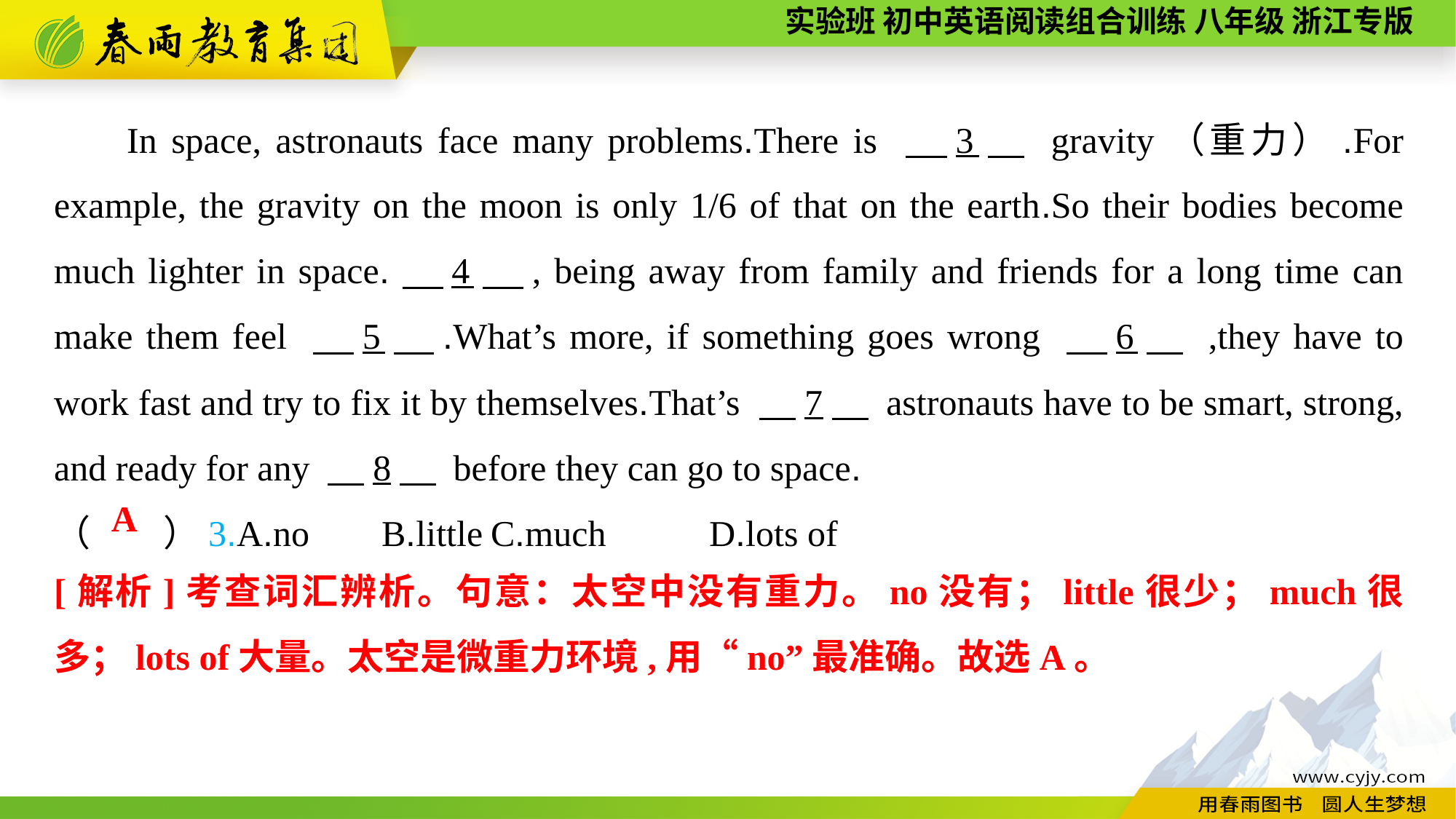

In space, astronauts face many problems.There is 　3　 gravity（重力）.For example, the gravity on the moon is only 1/6 of that on the earth.So their bodies become much lighter in space.　4　, being away from family and friends for a long time can make them feel 　5　.What’s more, if something goes wrong 　6　 ,they have to work fast and try to fix it by themselves.That’s 　7　 astronauts have to be smart, strong, and ready for any 　8　 before they can go to space.
（　　）3.A.no	B.little	C.much	D.lots of
A
[解析]考查词汇辨析。句意：太空中没有重力。no没有；little很少；much很多；lots of大量。太空是微重力环境,用“no”最准确。故选A。